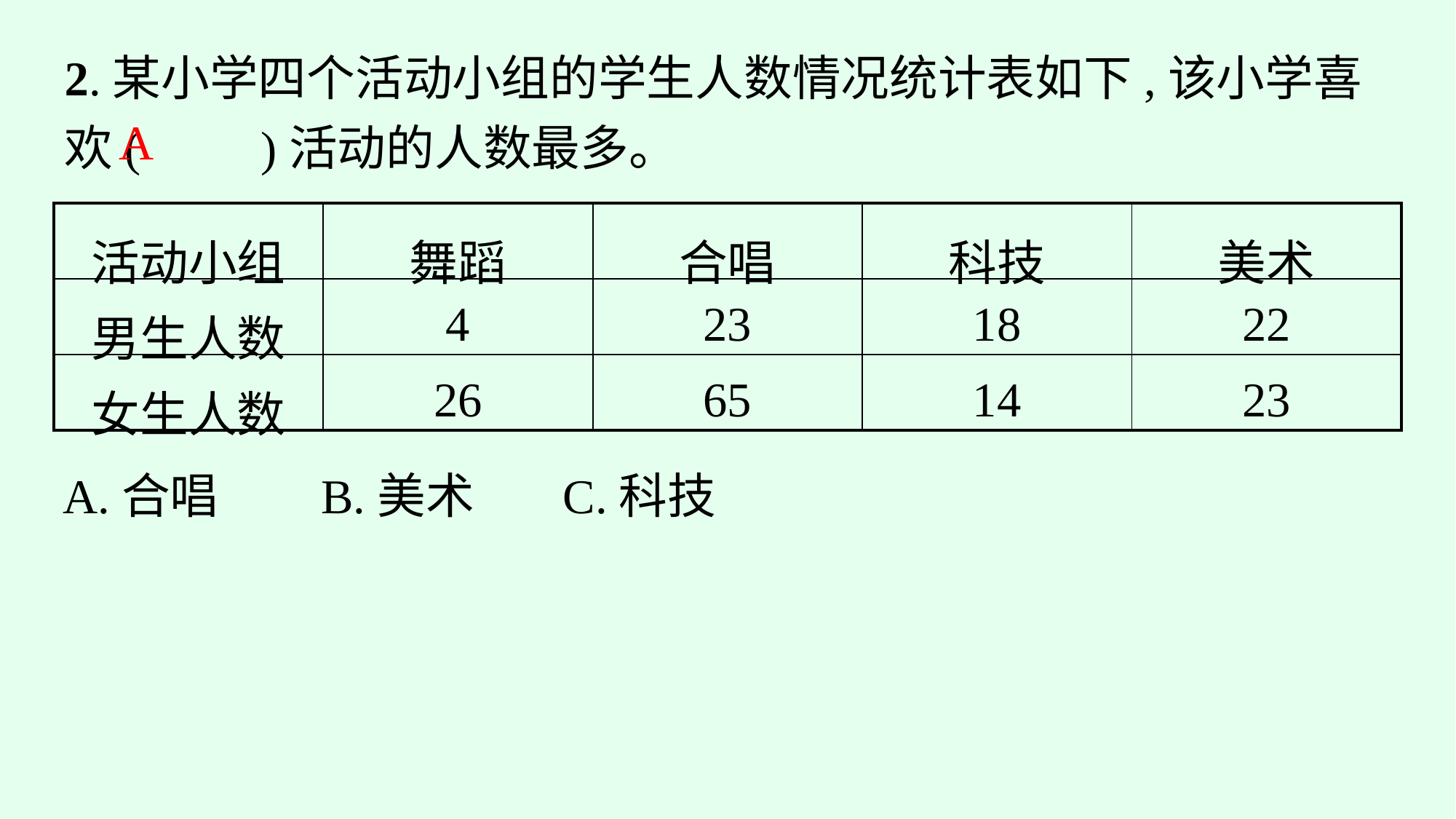

2.某小学四个活动小组的学生人数情况统计表如下,该小学喜欢(　　)活动的人数最多。
A
| 活动小组 | 舞蹈 | 合唱 | 科技 | 美术 |
| --- | --- | --- | --- | --- |
| 男生人数 | 4 | 23 | 18 | 22 |
| 女生人数 | 26 | 65 | 14 | 23 |
A.合唱	B.美术	C.科技